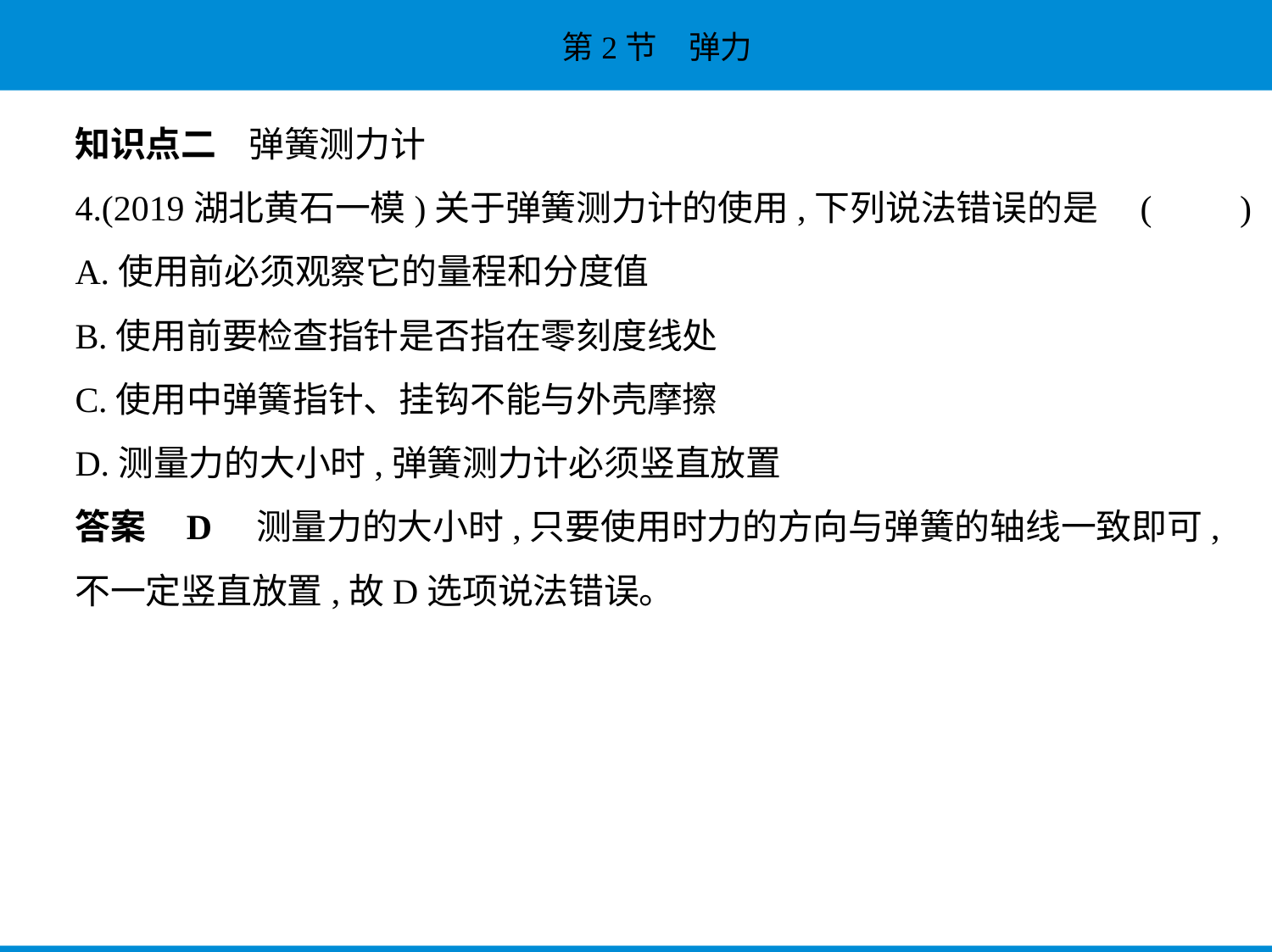

知识点二    弹簧测力计
4.(2019湖北黄石一模)关于弹簧测力计的使用,下列说法错误的是 (　　)
A.使用前必须观察它的量程和分度值
B.使用前要检查指针是否指在零刻度线处
C.使用中弹簧指针、挂钩不能与外壳摩擦
D.测量力的大小时,弹簧测力计必须竖直放置
答案    D　测量力的大小时,只要使用时力的方向与弹簧的轴线一致即可,
不一定竖直放置,故D选项说法错误。